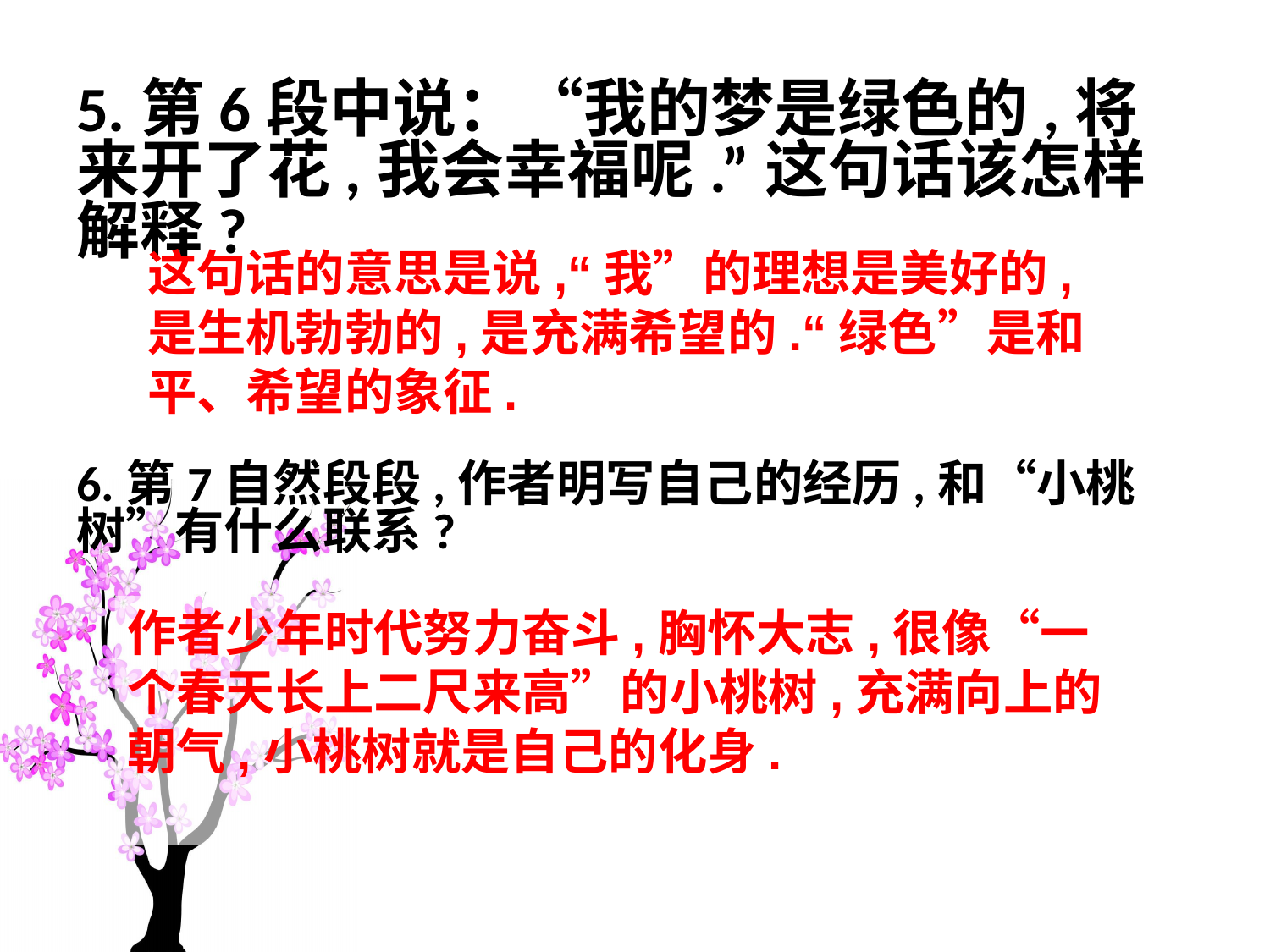

5.第6段中说：“我的梦是绿色的,将来开了花,我会幸福呢.”这句话该怎样解释?

6.第7自然段段,作者明写自己的经历,和“小桃树”有什么联系?
这句话的意思是说,“我”的理想是美好的,是生机勃勃的,是充满希望的.“绿色”是和平、希望的象征.
作者少年时代努力奋斗,胸怀大志,很像“一个春天长上二尺来高”的小桃树,充满向上的朝气,小桃树就是自己的化身.